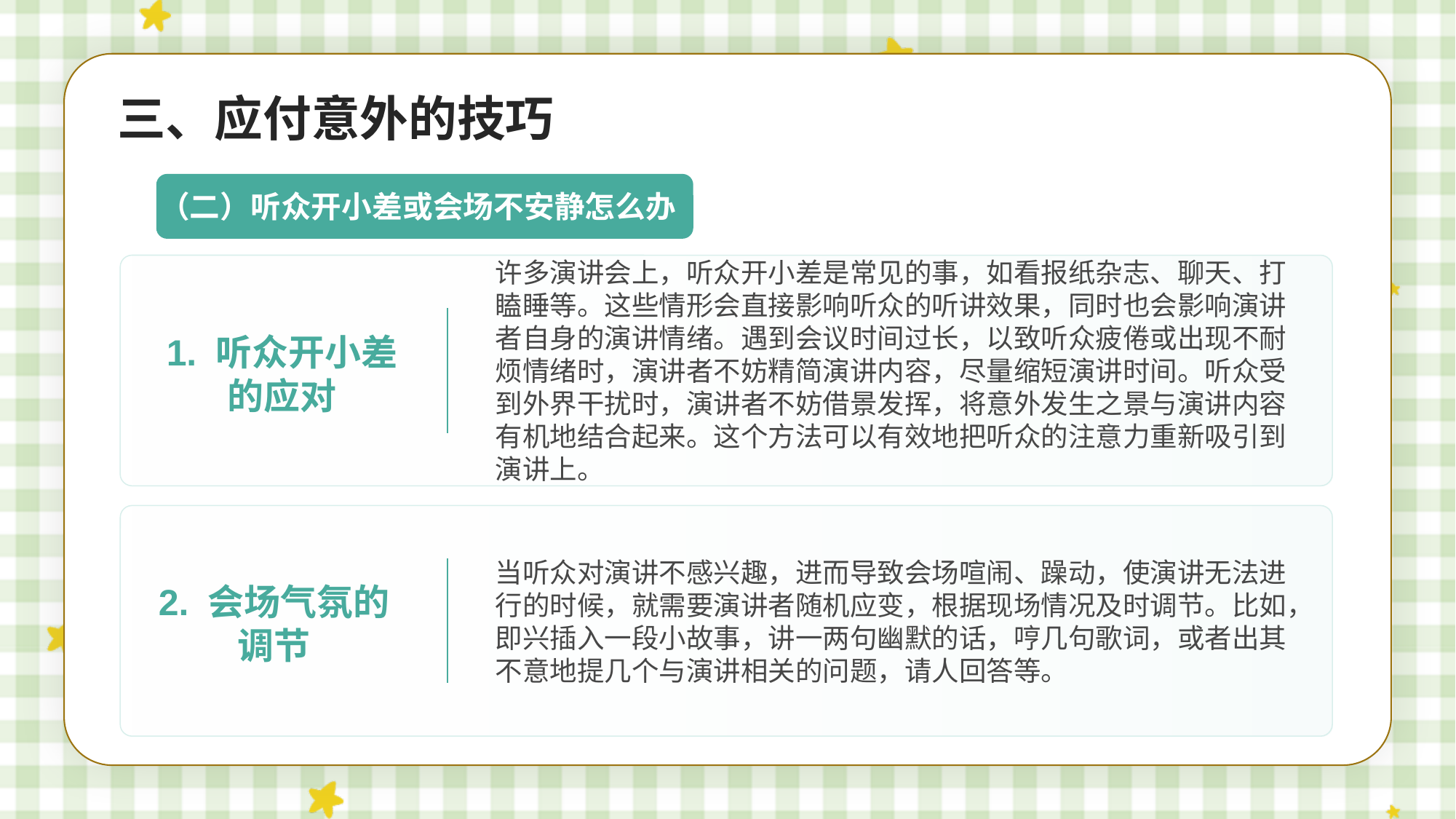

三、应付意外的技巧
（二）听众开小差或会场不安静怎么办

许多演讲会上，听众开小差是常见的事，如看报纸杂志、聊天、打瞌睡等。这些情形会直接影响听众的听讲效果，同时也会影响演讲者自身的演讲情绪。遇到会议时间过长，以致听众疲倦或出现不耐烦情绪时，演讲者不妨精简演讲内容，尽量缩短演讲时间。听众受到外界干扰时，演讲者不妨借景发挥，将意外发生之景与演讲内容有机地结合起来。这个方法可以有效地把听众的注意力重新吸引到演讲上。
1. 听众开小差的应对

当听众对演讲不感兴趣，进而导致会场喧闹、躁动，使演讲无法进行的时候，就需要演讲者随机应变，根据现场情况及时调节。比如，即兴插入一段小故事，讲一两句幽默的话，哼几句歌词，或者出其不意地提几个与演讲相关的问题，请人回答等。
2. 会场气氛的调节